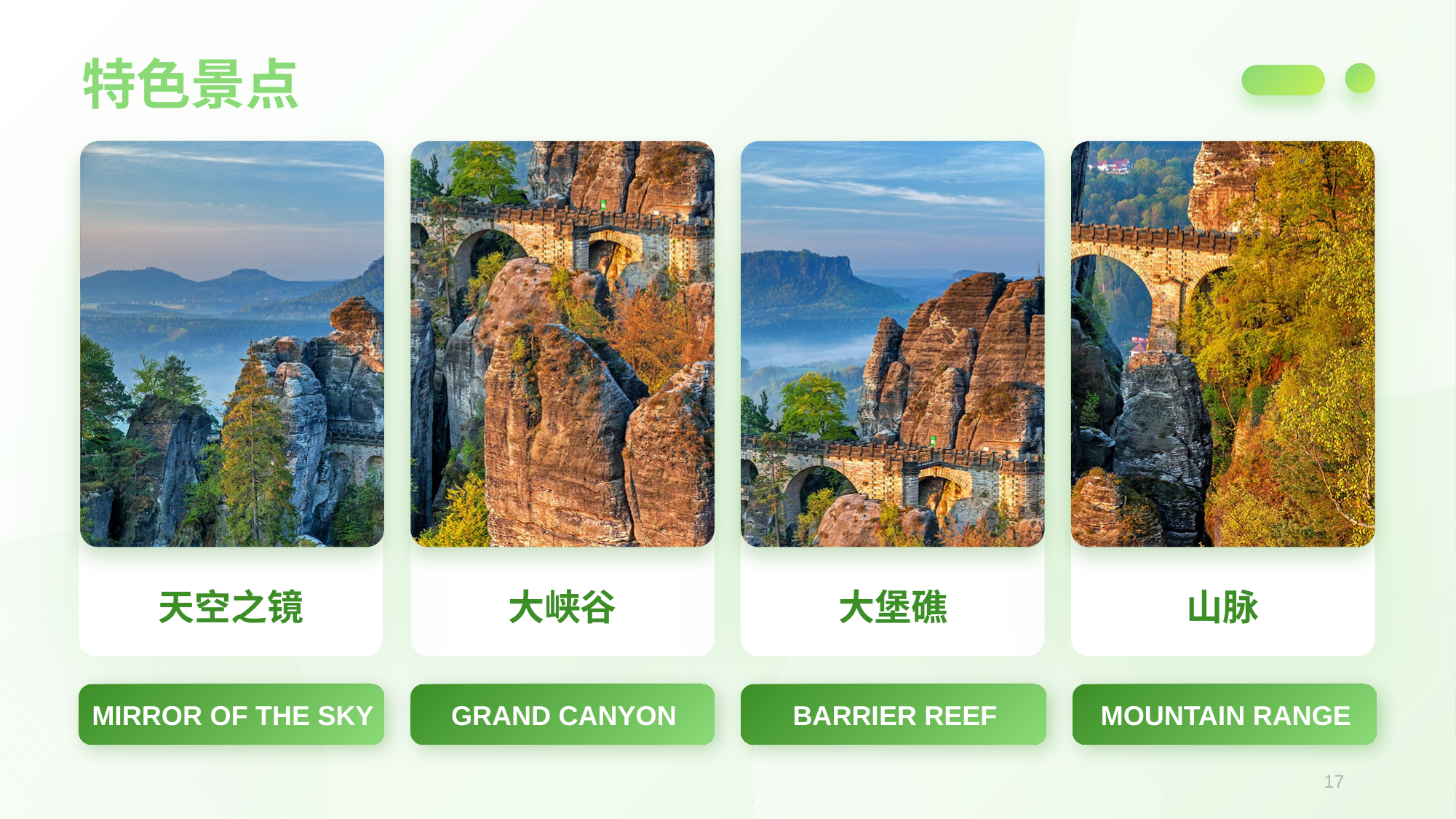

特色景点

天空之镜
大峡谷
大堡礁
山脉

MIRROR OF THE SKY
GRAND CANYON
BARRIER REEF
MOUNTAIN RANGE
17